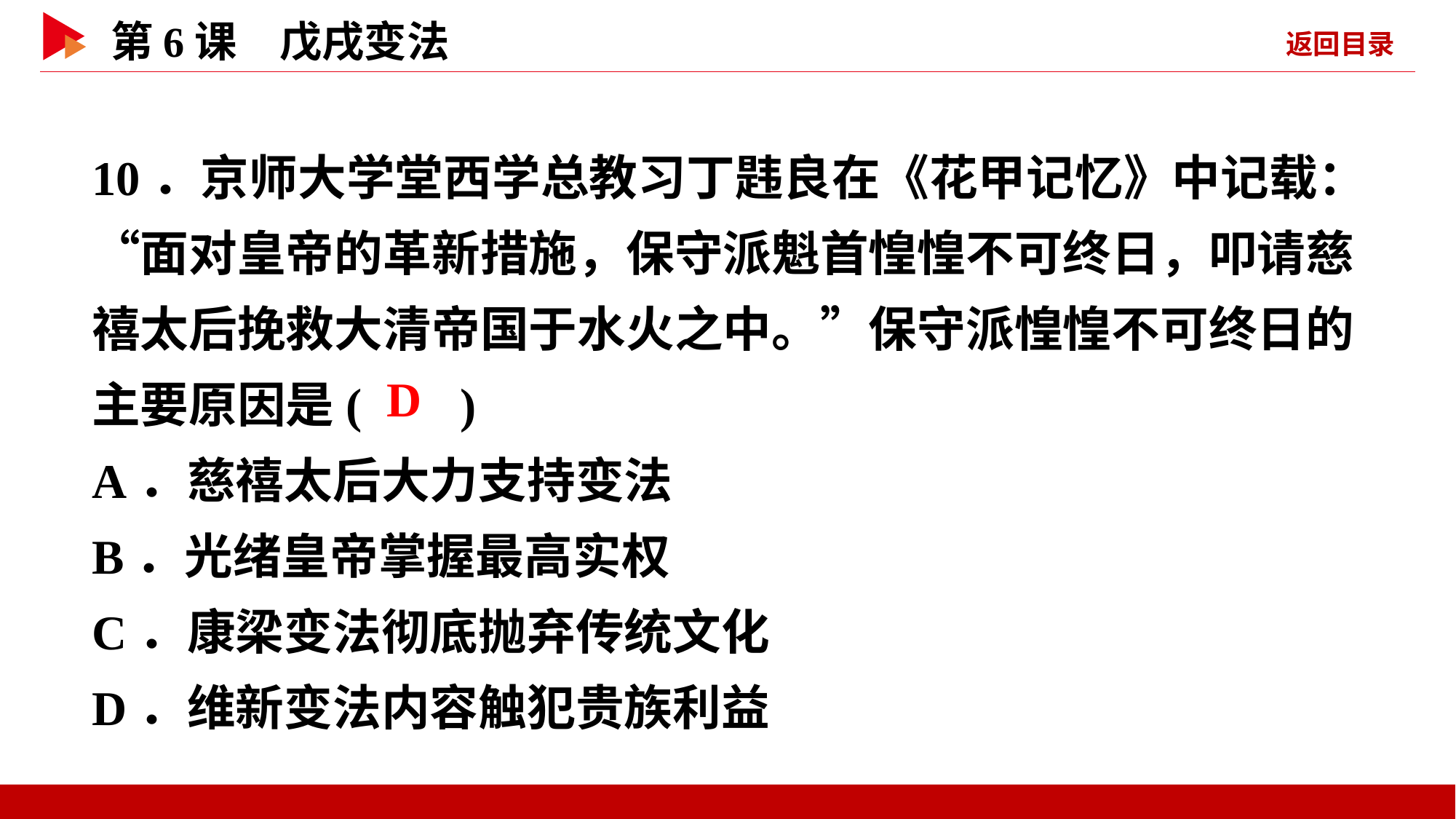

10．京师大学堂西学总教习丁韪良在《花甲记忆》中记载：“面对皇帝的革新措施，保守派魁首惶惶不可终日，叩请慈禧太后挽救大清帝国于水火之中。”保守派惶惶不可终日的主要原因是(        )
A．慈禧太后大力支持变法
B．光绪皇帝掌握最高实权
C．康梁变法彻底抛弃传统文化
D．维新变法内容触犯贵族利益
   D